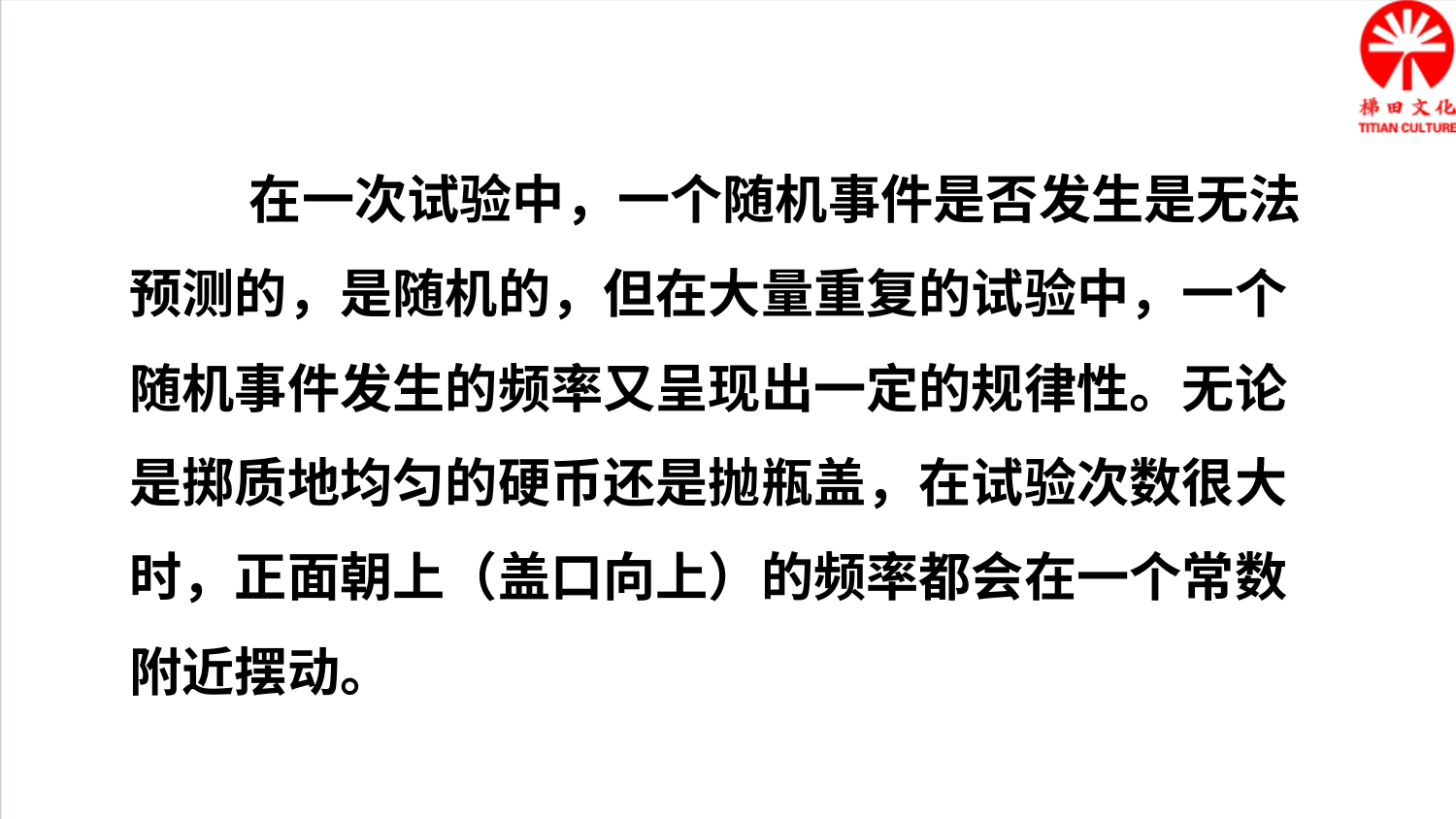

在一次试验中，一个随机事件是否发生是无法预测的，是随机的，但在大量重复的试验中，一个随机事件发生的频率又呈现出一定的规律性。无论是掷质地均匀的硬币还是抛瓶盖，在试验次数很大时，正面朝上（盖口向上）的频率都会在一个常数附近摆动。